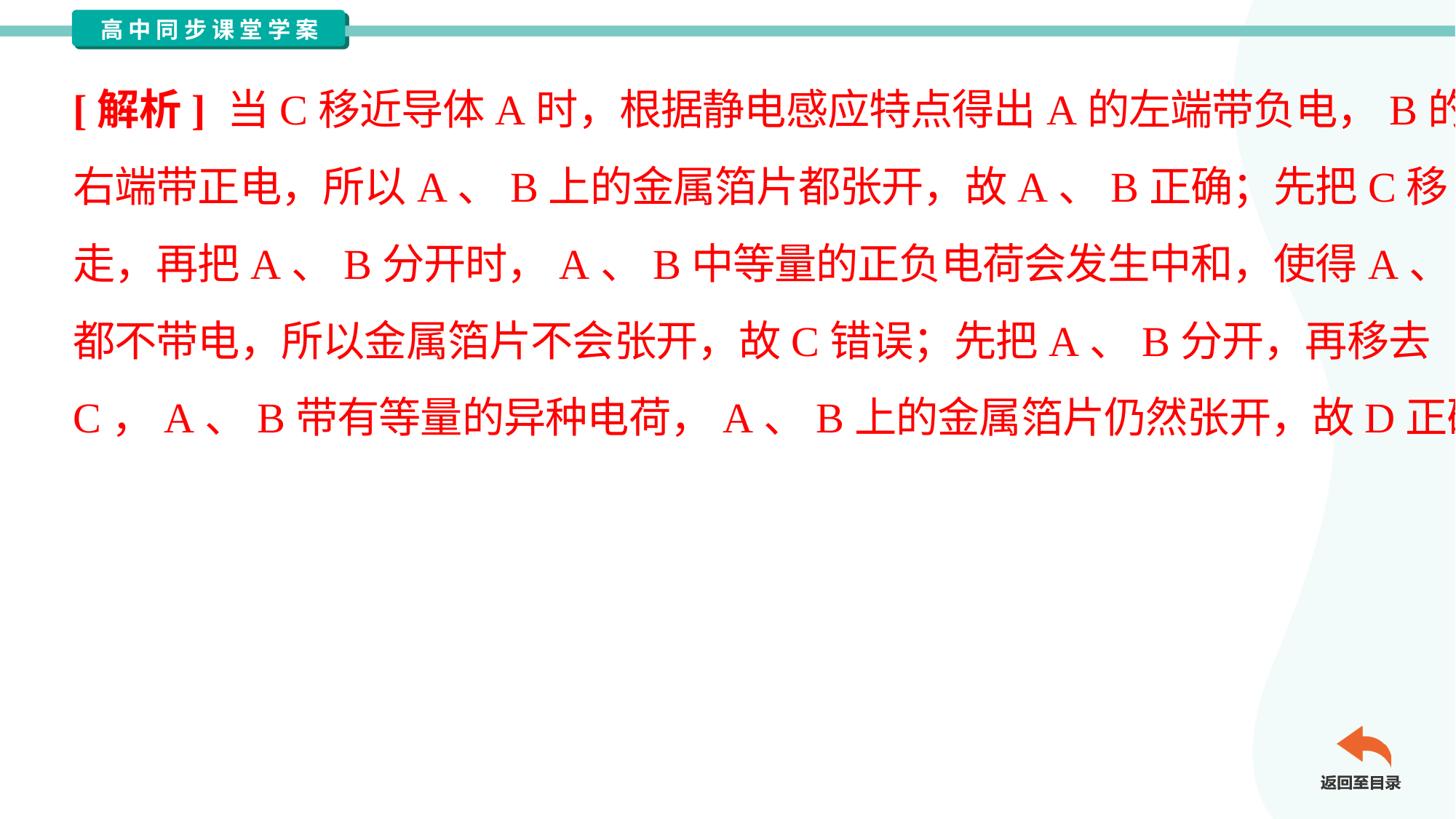

[解析] 当C移近导体A时，根据静电感应特点得出A的左端带负电，B的
右端带正电，所以A、B上的金属箔片都张开，故A、B正确；先把C移
走，再把A、B分开时，A、B中等量的正负电荷会发生中和，使得A、B
都不带电，所以金属箔片不会张开，故C错误；先把A、B分开，再移去
C，A、B带有等量的异种电荷，A、B上的金属箔片仍然张开，故D正确。